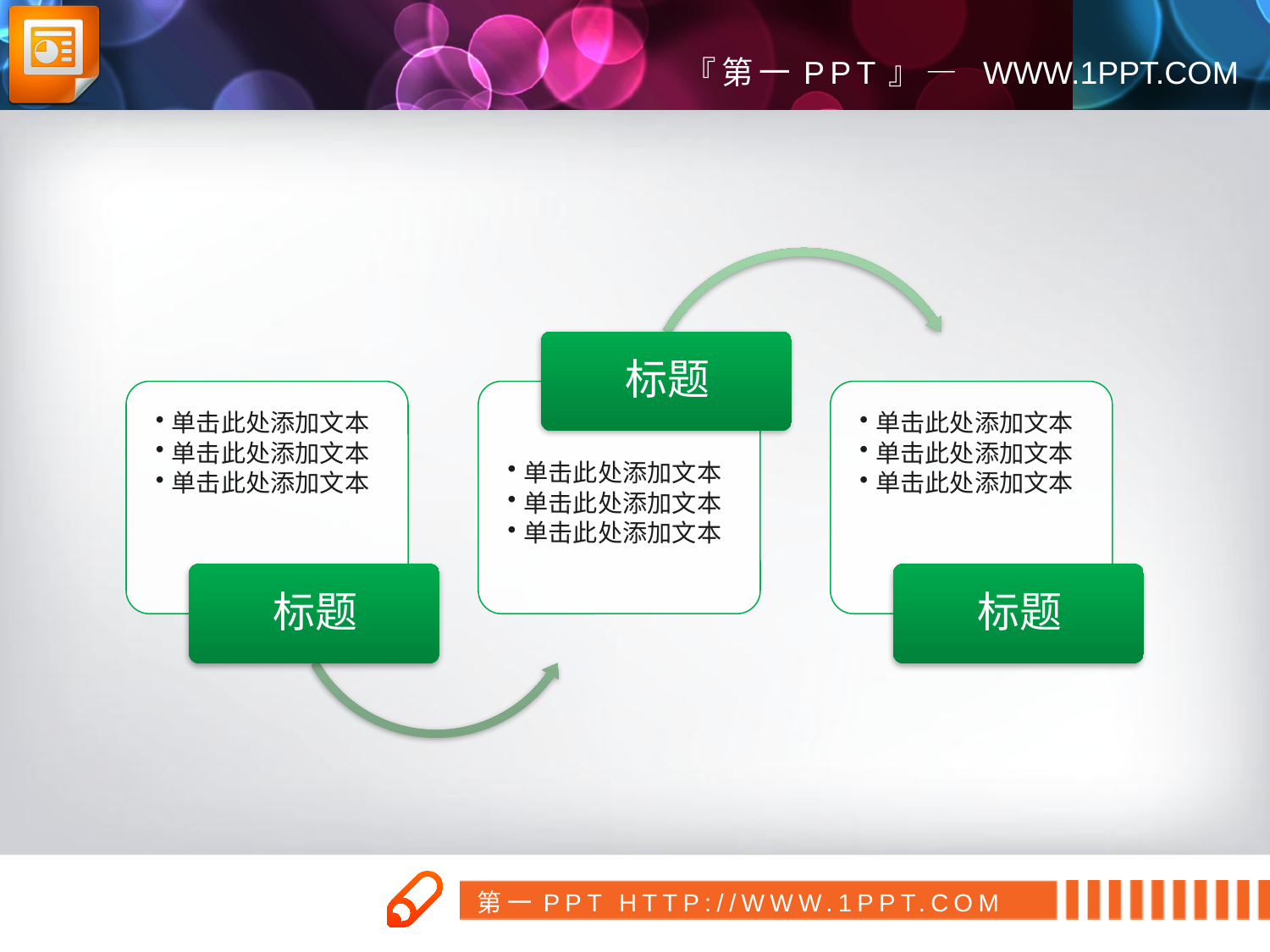

单击此处添加文本
单击此处添加文本
单击此处添加文本
标题
单击此处添加文本
单击此处添加文本
单击此处添加文本
标题
单击此处添加文本
单击此处添加文本
单击此处添加文本
标题